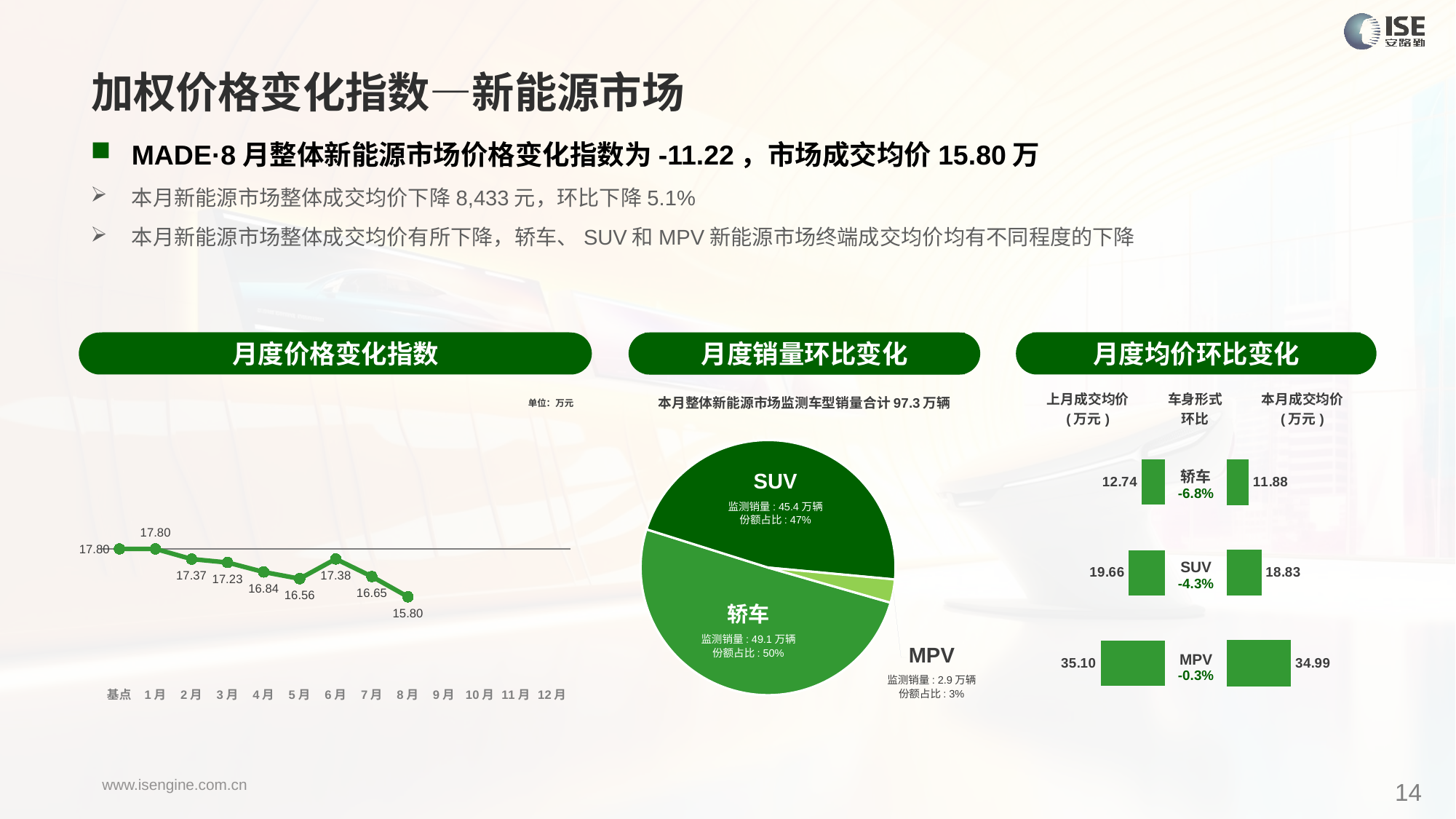

加权价格变化指数—新能源市场
MADE·8月整体新能源市场价格变化指数为-11.22，市场成交均价15.80万
本月新能源市场整体成交均价下降8,433元，环比下降5.1%
本月新能源市场整体成交均价有所下降，轿车、SUV和MPV新能源市场终端成交均价均有不同程度的下降
月度价格变化指数

月度均价环比变化

月度销量环比变化

### Chart

| Category | Y2024 |
|---|---|
| 基点 | 0.0 |
| 1月 | 0.0 |
| 2月 | -2.39 |
| 3月 | -3.19 |
| 4月 | -5.42 |
| 5月 | -6.99 |
| 6月 | -2.36 |
| 7月 | -6.48 |
| 8月 | -11.22 |
| 9月 | None |
| 10月 | None |
| 11月 | None |
| 12月 | None |
本月整体新能源市场监测车型销量合计97.3万辆
| 上月成交均价 (万元) | 车身形式 环比 | 本月成交均价 (万元) |
| --- | --- | --- |
单位：万元

### Chart

| Category | 车身市场 |
|---|---|
| 轿车 | 490548.0 |
| SUV | 453907.0 |
| MPV | 28738.0 |
| 轿车 -6.8% |
| --- |
| SUV -4.3% |
| MPV -0.3% |

### Chart

| Category | 成交均价 |
|---|---|
| 轿车 | 12.74 |
| SUV | 19.66 |
| MPV | 35.1 |

### Chart

| Category | 成交均价 |
|---|---|
| 轿车 | 11.878210083416901 |
| SUV | 18.827396735454627 |
| MPV | 34.99211427378385 |
SUV
监测销量: 45.4万辆
份额占比: 47%
轿车
监测销量: 49.1万辆
份额占比: 50%
MPV
监测销量: 2.9万辆
份额占比: 3%
14